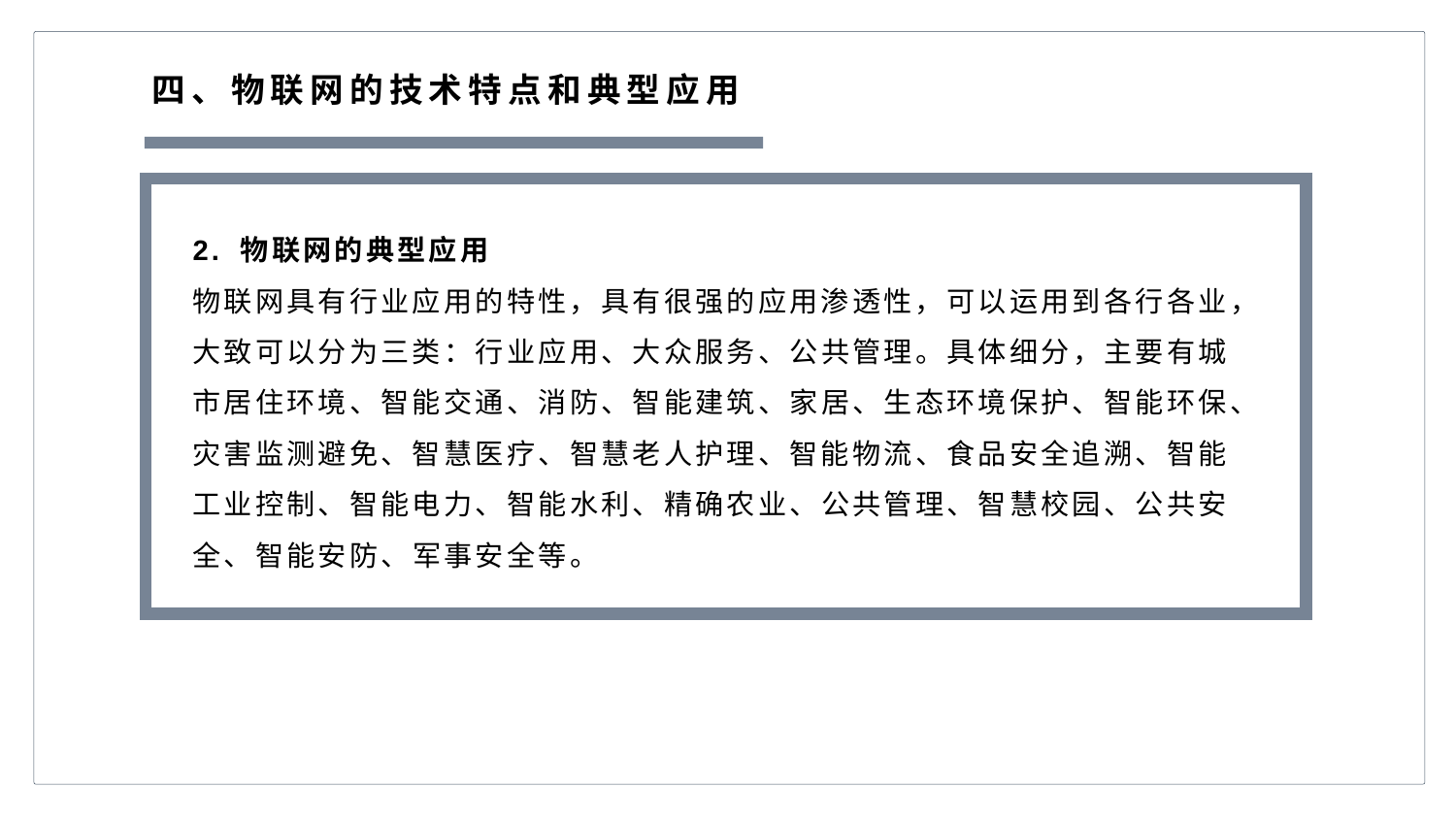

四、物联网的技术特点和典型应用

2. 物联网的典型应用
物联网具有行业应用的特性，具有很强的应用渗透性，可以运用到各行各业，大致可以分为三类：行业应用、大众服务、公共管理。具体细分，主要有城市居住环境、智能交通、消防、智能建筑、家居、生态环境保护、智能环保、灾害监测避免、智慧医疗、智慧老人护理、智能物流、食品安全追溯、智能工业控制、智能电力、智能水利、精确农业、公共管理、智慧校园、公共安全、智能安防、军事安全等。